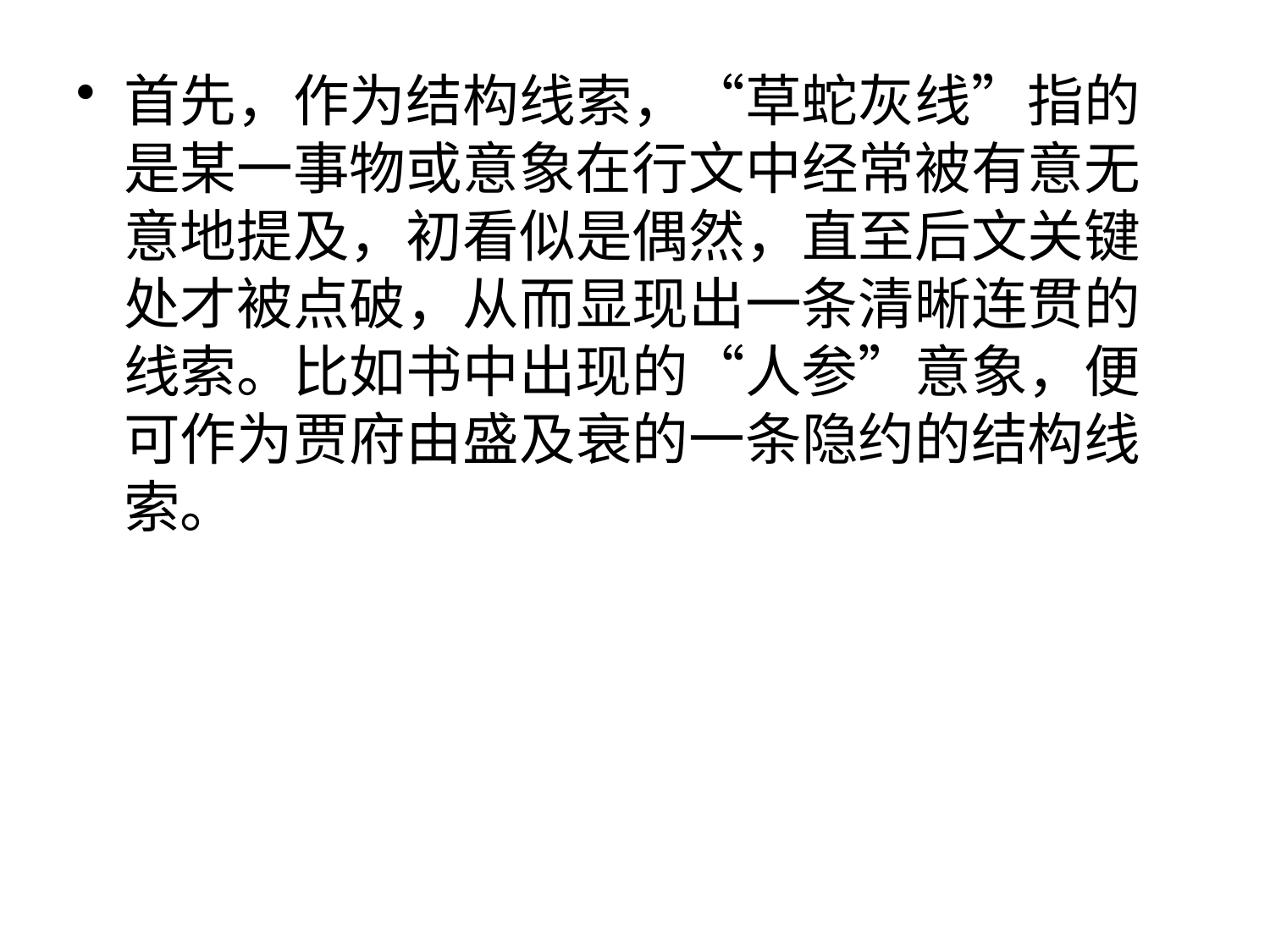

#
首先，作为结构线索，“草蛇灰线”指的是某一事物或意象在行文中经常被有意无意地提及，初看似是偶然，直至后文关键处才被点破，从而显现出一条清晰连贯的线索。比如书中出现的“人参”意象，便可作为贾府由盛及衰的一条隐约的结构线索。